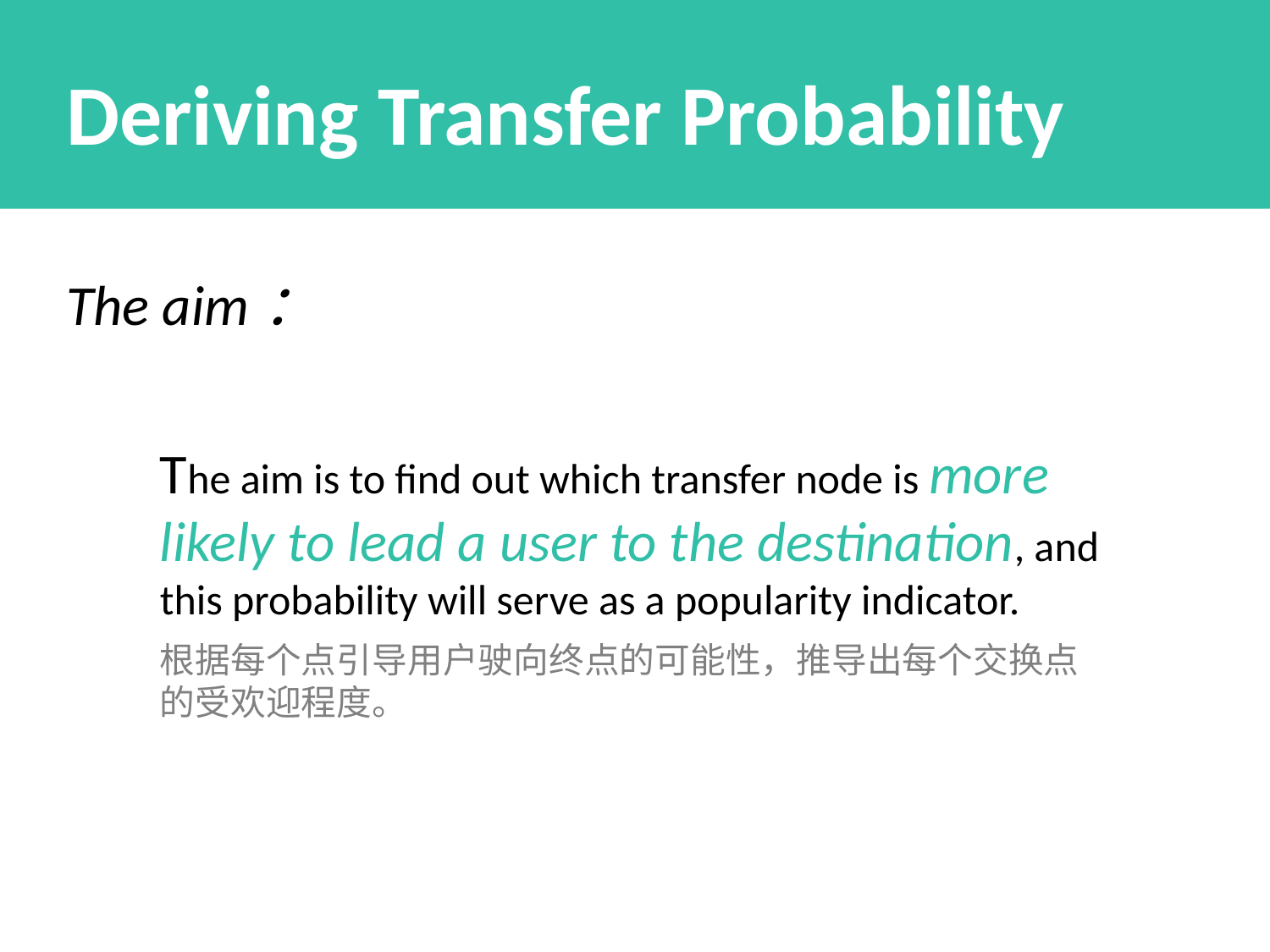

Deriving Transfer Probability
The aim：
The aim is to find out which transfer node is more likely to lead a user to the destination, and this probability will serve as a popularity indicator.
根据每个点引导用户驶向终点的可能性，推导出每个交换点的受欢迎程度。